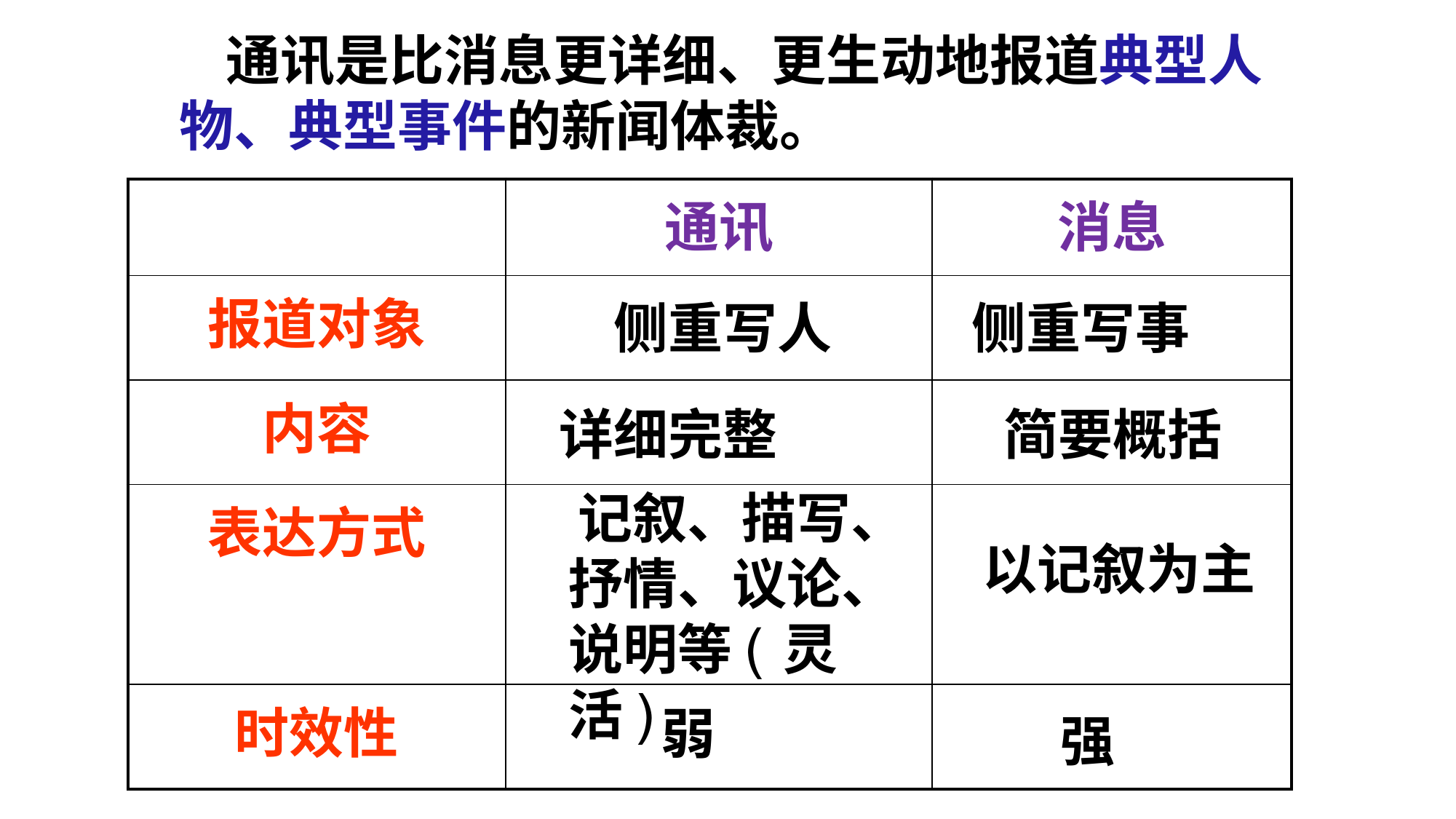

通讯是比消息更详细、更生动地报道典型人物、典型事件的新闻体裁。
|  | 通讯 | 消息 |
| --- | --- | --- |
| 报道对象 |  |  |
| 内容 |  |  |
| 表达方式 |  |  |
| 时效性 |  |  |
侧重写事
侧重写人
详细完整
简要概括
   记叙、描写、抒情、议论、说明等(灵活)
以记叙为主
弱
强